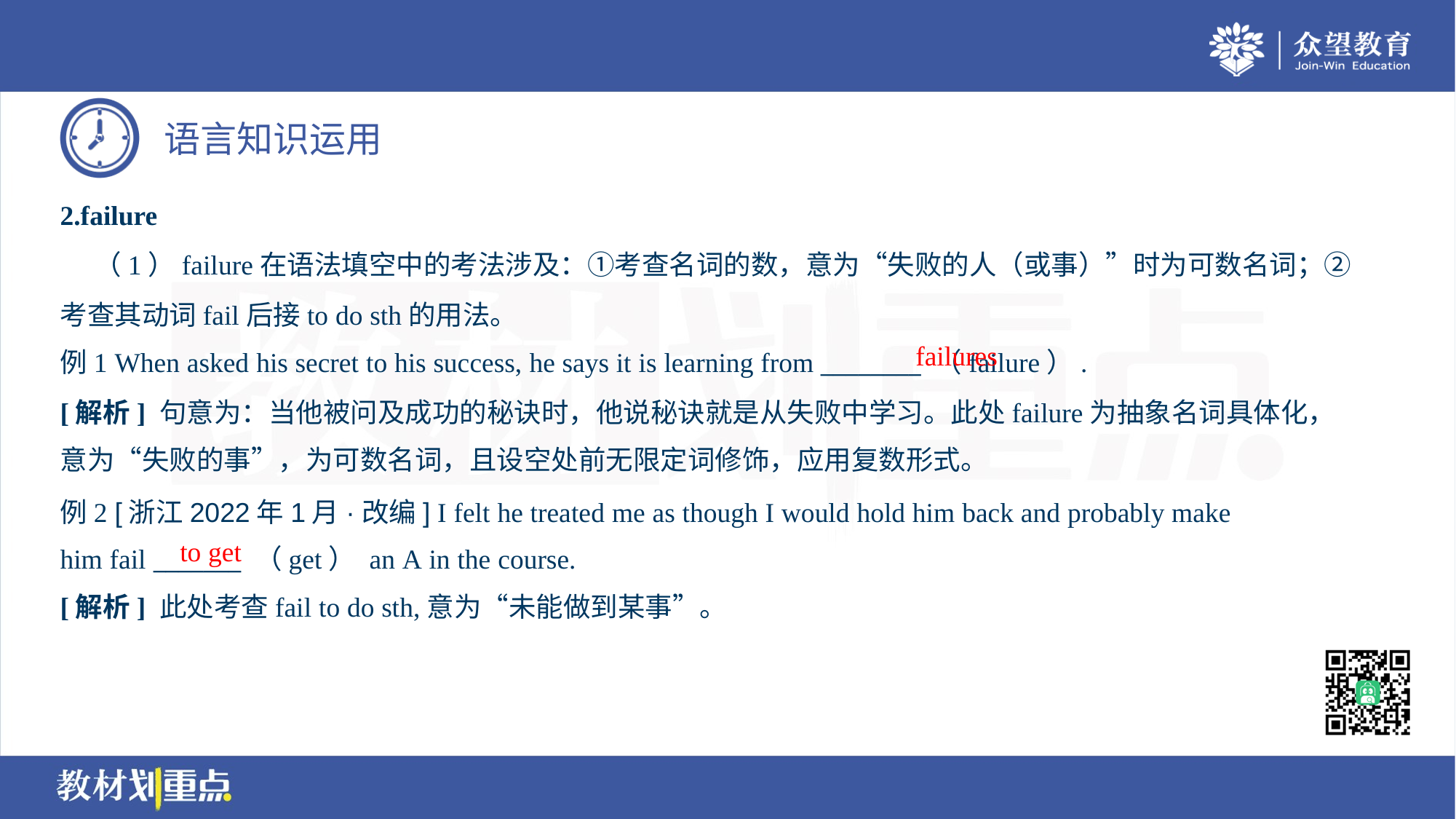

2.failure
    （1）failure在语法填空中的考法涉及：①考查名词的数，意为“失败的人（或事）”时为可数名词；②
考查其动词fail后接to do sth的用法。
例1 When asked his secret to his success, he says it is learning from ________ （failure）.
failures
[解析] 句意为：当他被问及成功的秘诀时，他说秘诀就是从失败中学习。此处failure为抽象名词具体化，
意为“失败的事”，为可数名词，且设空处前无限定词修饰，应用复数形式。
例2 [浙江2022年1月·改编] I felt he treated me as though I would hold him back and probably make
him fail _______ （get） an A in the course.
to get
[解析] 此处考查fail to do sth,意为“未能做到某事”。